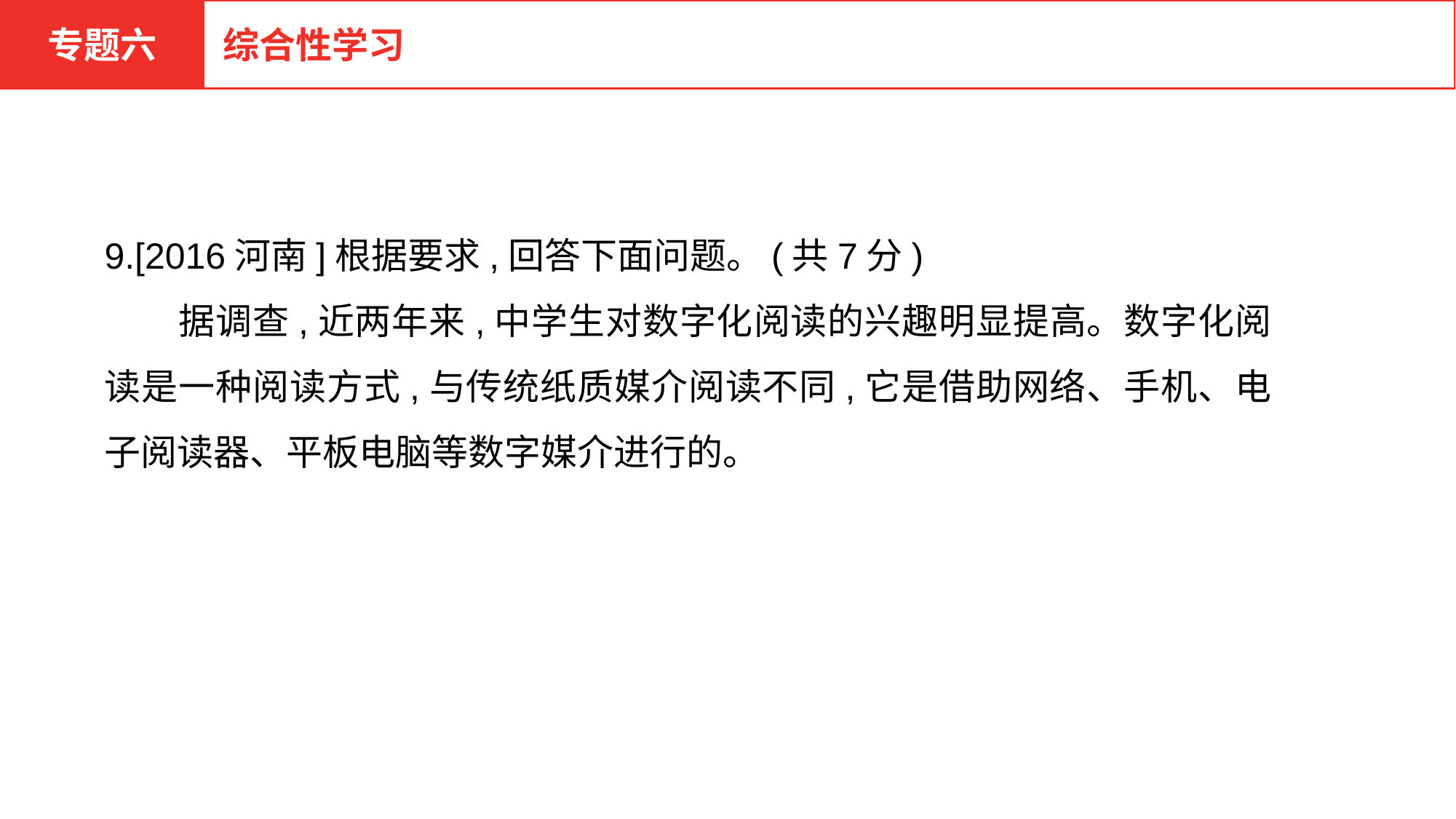

专题六
综合性学习
9.[2016河南]根据要求,回答下面问题。(共7分)
　　据调查,近两年来,中学生对数字化阅读的兴趣明显提高。数字化阅读是一种阅读方式,与传统纸质媒介阅读不同,它是借助网络、手机、电子阅读器、平板电脑等数字媒介进行的。